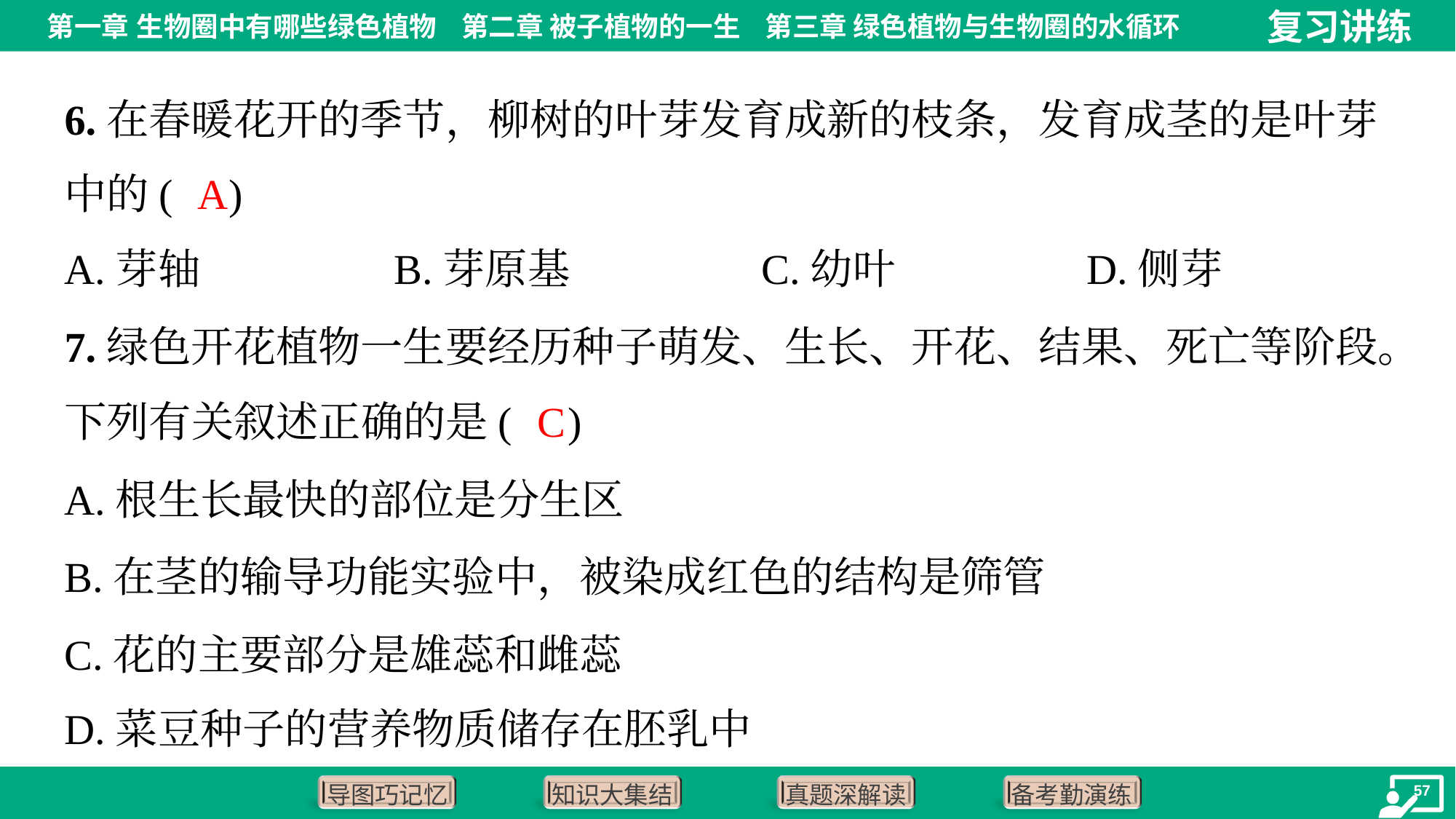

6.在春暖花开的季节，柳树的叶芽发育成新的枝条，发育成茎的是叶芽
中的(     )
A
A.芽轴	B.芽原基	C.幼叶	D.侧芽
7.绿色开花植物一生要经历种子萌发、生长、开花、结果、死亡等阶段。
下列有关叙述正确的是(     )
C
A.根生长最快的部位是分生区
B.在茎的输导功能实验中，被染成红色的结构是筛管
C.花的主要部分是雄蕊和雌蕊
D.菜豆种子的营养物质储存在胚乳中